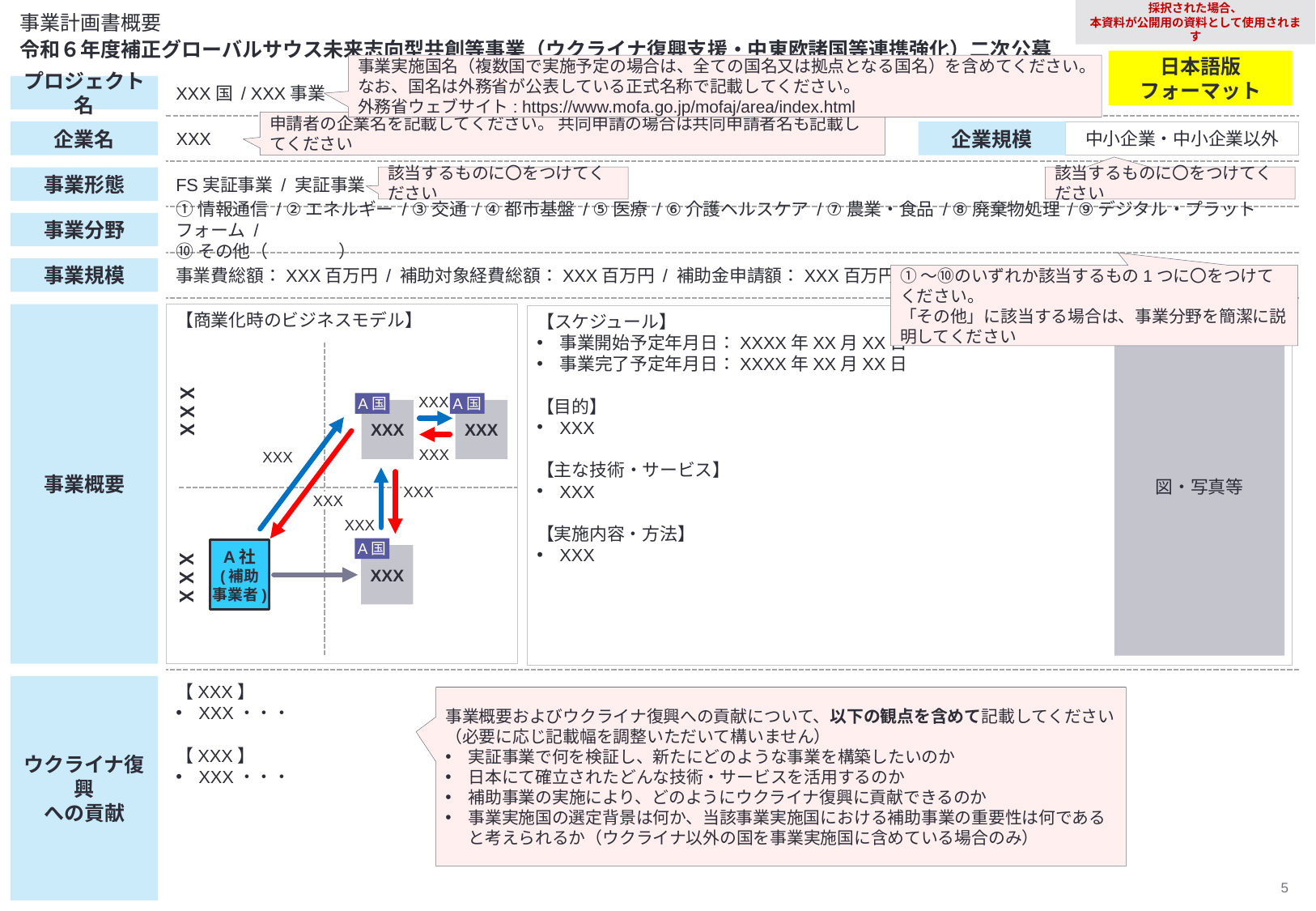

採択された場合、
本資料が公開用の資料として使用されます
　事業計画書概要
　令和６年度補正グローバルサウス未来志向型共創等事業（ウクライナ復興支援・中東欧諸国等連携強化）二次公募

日本語版
フォーマット
事業実施国名（複数国で実施予定の場合は、全ての国名又は拠点となる国名）を含めてください。
なお、国名は外務省が公表している正式名称で記載してください。
外務省ウェブサイト: https://www.mofa.go.jp/mofaj/area/index.html
プロジェクト名
XXX国 / XXX事業
申請者の企業名を記載してください。 共同申請の場合は共同申請者名も記載してください
企業名
XXX
企業規模
中小企業・中小企業以外
該当するものに〇をつけてください
該当するものに〇をつけてください
事業形態
FS実証事業 / 実証事業
事業分野
①情報通信 / ②エネルギー / ③交通 / ④都市基盤 / ⑤医療 / ⑥介護ヘルスケア / ⑦農業・食品 / ⑧廃棄物処理 / ⑨デジタル・プラットフォーム /
⑩その他（　　　　）
事業規模
事業費総額：XXX百万円 / 補助対象経費総額：XXX百万円 / 補助金申請額：XXX百万円
①～⑩のいずれか該当するもの1つに〇をつけてください。
「その他」に該当する場合は、事業分野を簡潔に説明してください
【商業化時のビジネスモデル】
事業概要
【スケジュール】
事業開始予定年月日：XXXX年XX月XX日
事業完了予定年月日：XXXX年XX月XX日

【目的】
XXX

【主な技術・サービス】
XXX

【実施内容・方法】
XXX
図・写真等
ＸＸＸ
XXX
XXX
XXX
XXX
XXX
XXX
XXX
ＸＸＸ
XXX
A社
(補助
事業者)
XXX
A国
A国
A国
【XXX】
XXX・・・

【XXX】
XXX・・・
ウクライナ復興
への貢献
事業概要およびウクライナ復興への貢献について、以下の観点を含めて記載してください
（必要に応じ記載幅を調整いただいて構いません）
実証事業で何を検証し、新たにどのような事業を構築したいのか
日本にて確立されたどんな技術・サービスを活用するのか
補助事業の実施により、どのようにウクライナ復興に貢献できるのか
事業実施国の選定背景は何か、当該事業実施国における補助事業の重要性は何であると考えられるか（ウクライナ以外の国を事業実施国に含めている場合のみ）